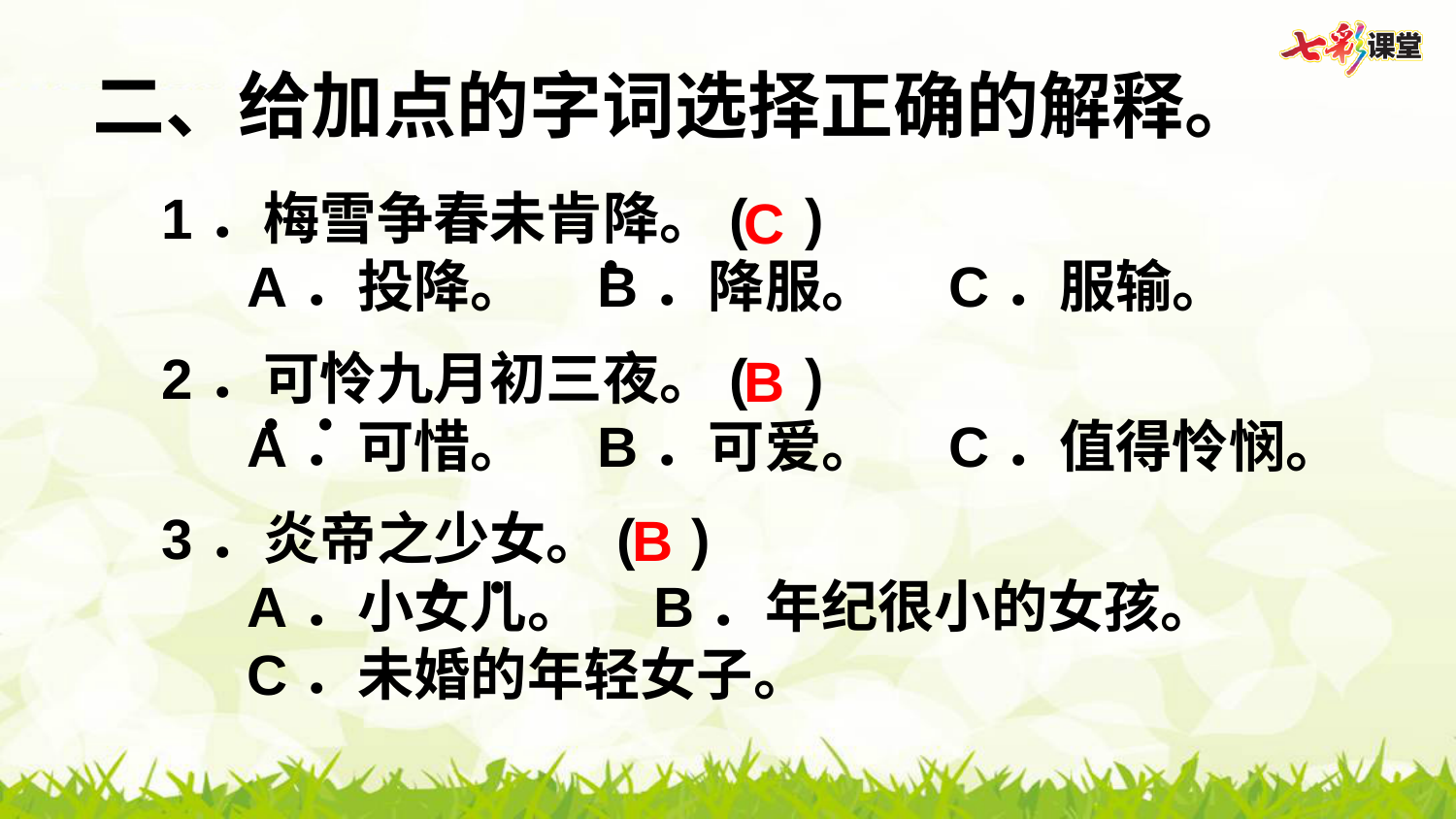

二、给加点的字词选择正确的解释。
1．梅雪争春未肯降。(  )
A．投降。  B．降服。  C．服输。
2．可怜九月初三夜。(  )
A．可惜。  B．可爱。  C．值得怜悯。
3．炎帝之少女。(  )
A．小女儿。  B．年纪很小的女孩。
C．未婚的年轻女子。
C
·
B
·  ·
B
·  ·